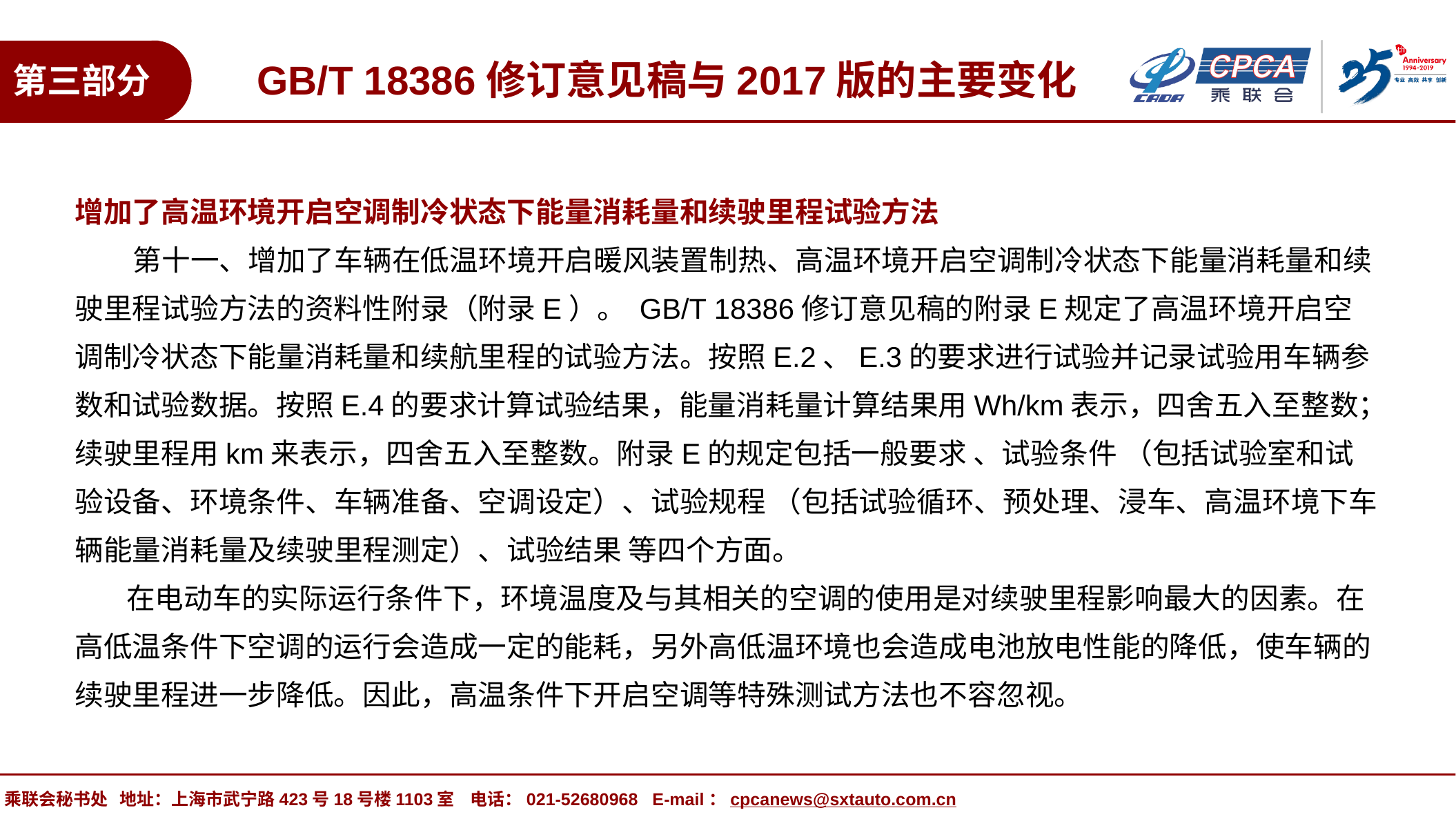

GB/T 18386修订意见稿与2017版的主要变化
第三部分
增加了高温环境开启空调制冷状态下能量消耗量和续驶里程试验方法
        第十一、增加了车辆在低温环境开启暖风装置制热、高温环境开启空调制冷状态下能量消耗量和续驶里程试验方法的资料性附录（附录E）。 GB/T 18386修订意见稿的附录E规定了高温环境开启空调制冷状态下能量消耗量和续航里程的试验方法。按照E.2、E.3的要求进行试验并记录试验用车辆参数和试验数据。按照E.4的要求计算试验结果，能量消耗量计算结果用Wh/km表示，四舍五入至整数；续驶里程用km来表示，四舍五入至整数。附录E的规定包括一般要求 、试验条件 （包括试验室和试验设备、环境条件、车辆准备、空调设定）、试验规程 （包括试验循环、预处理、浸车、高温环境下车辆能量消耗量及续驶里程测定）、试验结果 等四个方面。
       在电动车的实际运行条件下，环境温度及与其相关的空调的使用是对续驶里程影响最大的因素。在高低温条件下空调的运行会造成一定的能耗，另外高低温环境也会造成电池放电性能的降低，使车辆的续驶里程进一步降低。因此，高温条件下开启空调等特殊测试方法也不容忽视。